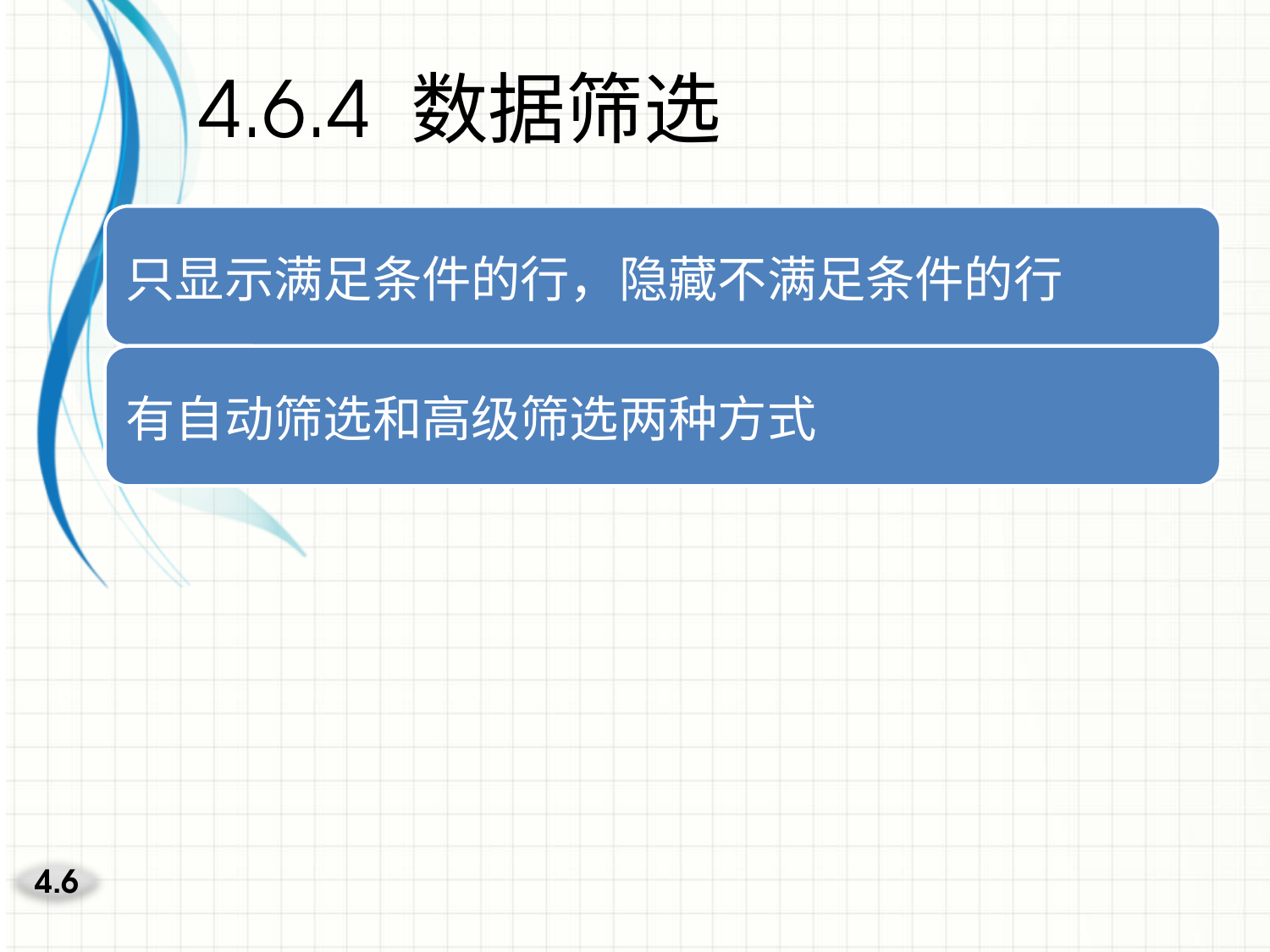

# 4.6.4 数据筛选
只显示满足条件的行，隐藏不满足条件的行
有自动筛选和高级筛选两种方式